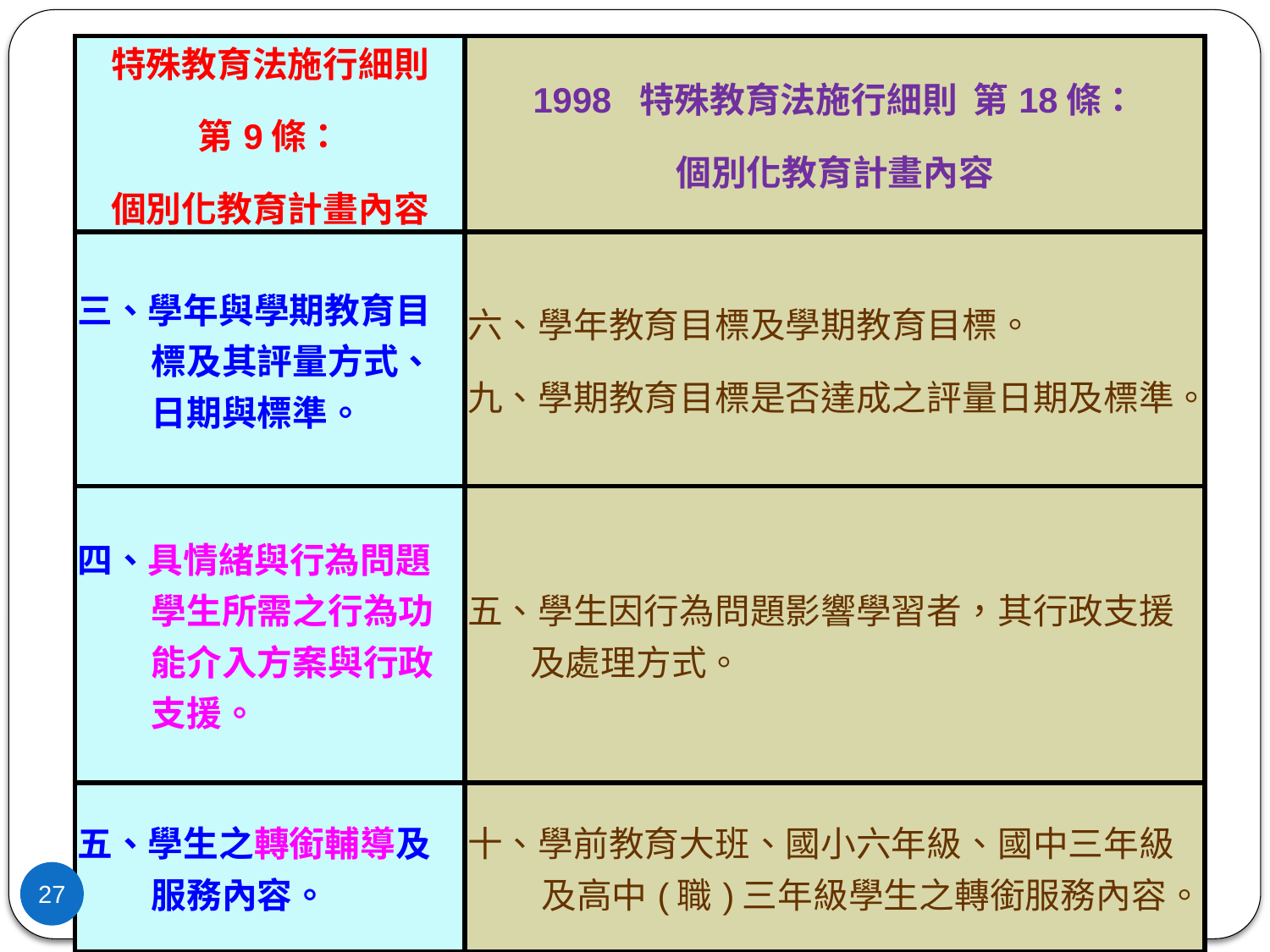

| 特殊教育法施行細則 第9條： 個別化教育計畫內容 | 1998 特殊教育法施行細則 第18條： 個別化教育計畫內容 |
| --- | --- |
| 三、學年與學期教育目標及其評量方式、日期與標準。 | 六、學年教育目標及學期教育目標。 九、學期教育目標是否達成之評量日期及標準。 |
| 四、具情緒與行為問題學生所需之行為功能介入方案與行政支援。 | 五、學生因行為問題影響學習者，其行政支援及處理方式。 |
| 五、學生之轉銜輔導及服務內容。 | 十、學前教育大班、國小六年級、國中三年級及高中(職)三年級學生之轉銜服務內容。 |
27